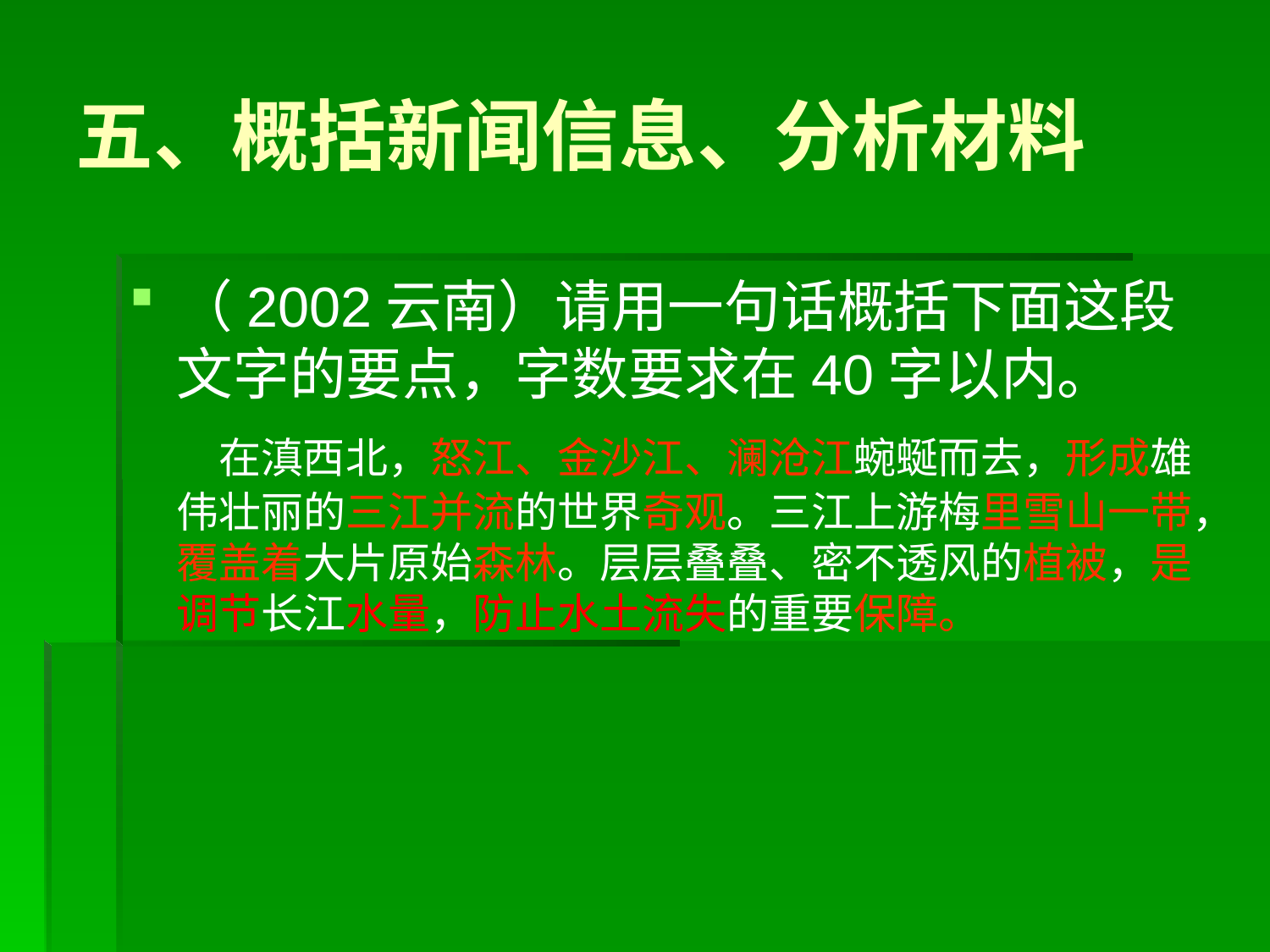

# 五、概括新闻信息、分析材料
（2002云南）请用一句话概括下面这段文字的要点，字数要求在40字以内。
      在滇西北，怒江、金沙江、澜沧江蜿蜒而去，形成雄伟壮丽的三江并流的世界奇观。三江上游梅里雪山一带，覆盖着大片原始森林。层层叠叠、密不透风的植被，是调节长江水量，防止水土流失的重要保障。